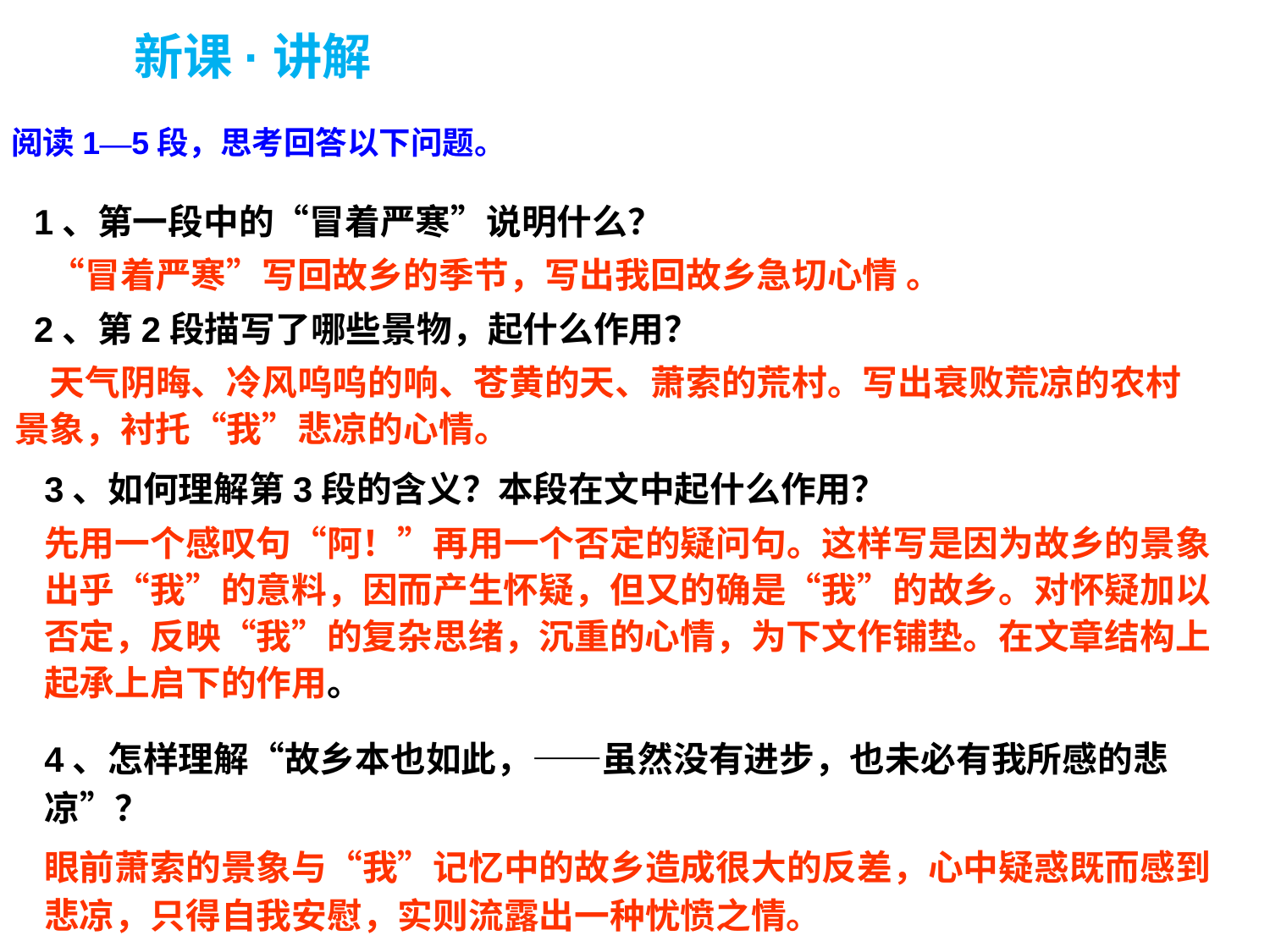

新课·讲解
阅读1—5段，思考回答以下问题。
  1、第一段中的“冒着严寒”说明什么？
　“冒着严寒”写回故乡的季节，写出我回故乡急切心情 。
  2、第2段描写了哪些景物，起什么作用？
　天气阴晦、冷风呜呜的响、苍黄的天、萧索的荒村。写出衰败荒凉的农村景象，衬托“我”悲凉的心情。
3、如何理解第3段的含义？本段在文中起什么作用？
先用一个感叹句“阿！”再用一个否定的疑问句。这样写是因为故乡的景象出乎“我”的意料，因而产生怀疑，但又的确是“我”的故乡。对怀疑加以否定，反映“我”的复杂思绪，沉重的心情，为下文作铺垫。在文章结构上起承上启下的作用。
4、怎样理解“故乡本也如此，——虽然没有进步，也未必有我所感的悲凉”？
眼前萧索的景象与“我”记忆中的故乡造成很大的反差，心中疑惑既而感到悲凉，只得自我安慰，实则流露出一种忧愤之情。